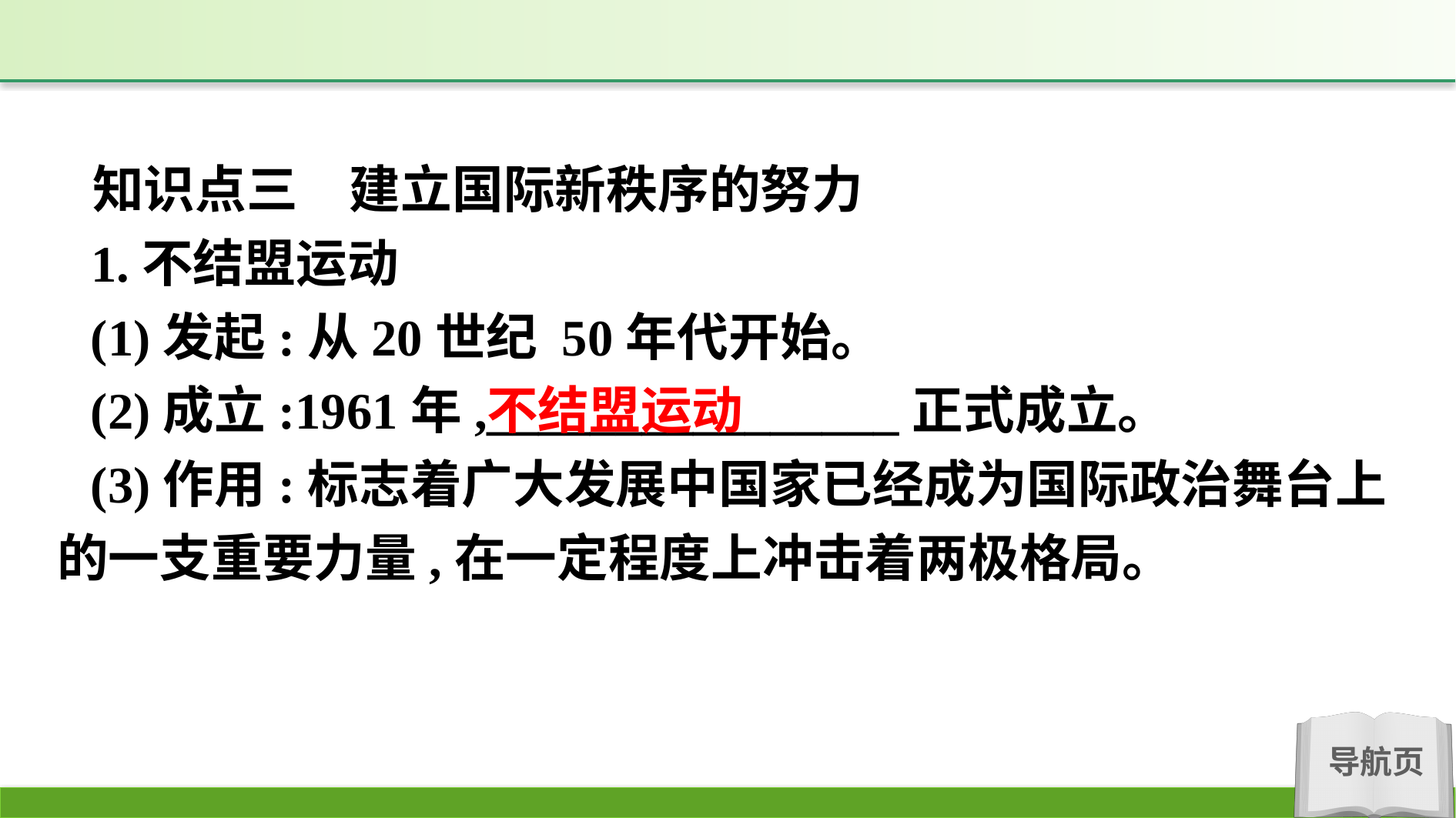

知识点三　建立国际新秩序的努力
1.不结盟运动
(1)发起:从20世纪 50年代开始。
(2)成立:1961年,________________正式成立。
(3)作用:标志着广大发展中国家已经成为国际政治舞台上的一支重要力量,在一定程度上冲击着两极格局。
不结盟运动